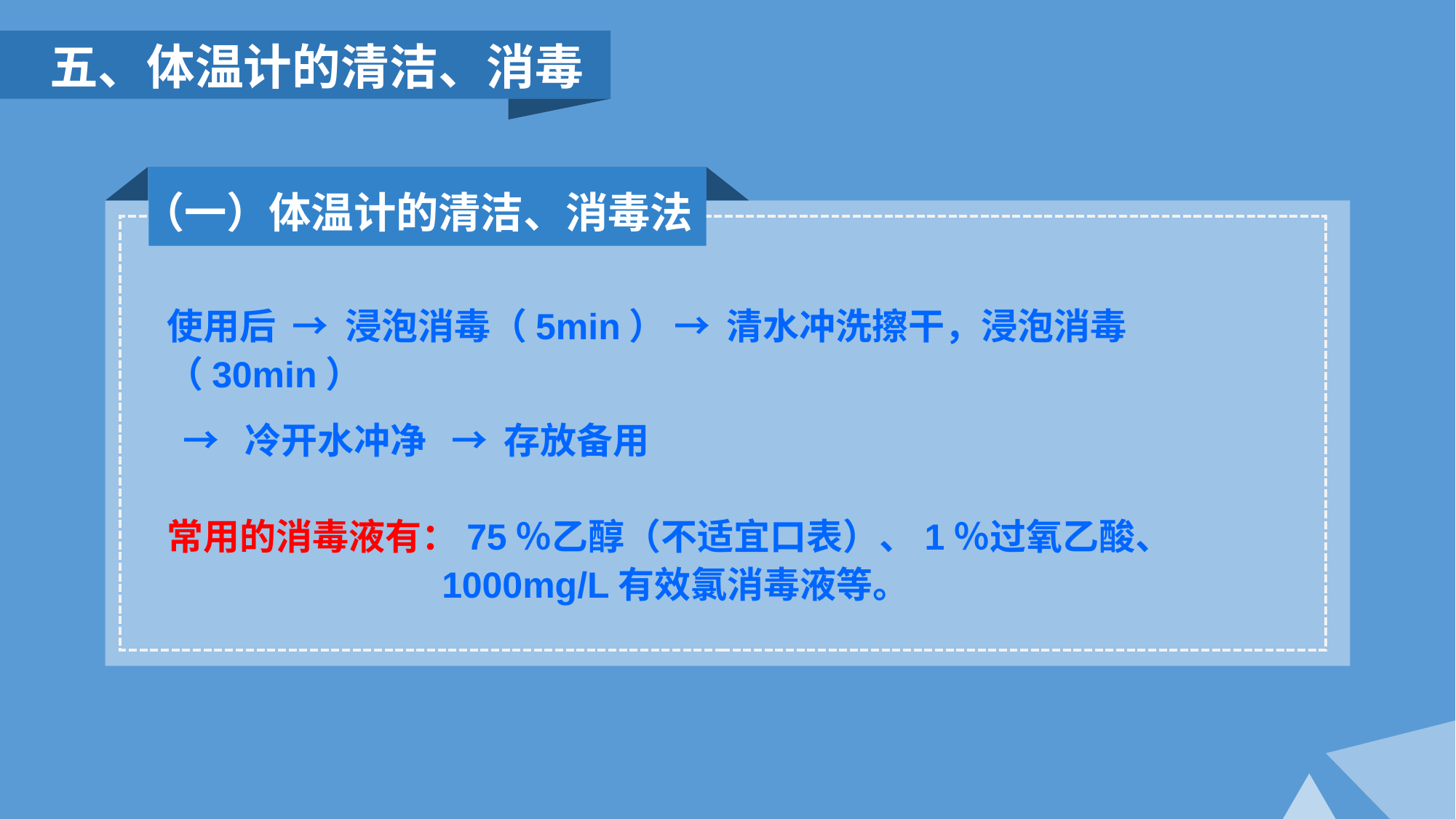

五、体温计的清洁、消毒

（一）体温计的清洁、消毒法

使用后  →  浸泡消毒（5min） →  清水冲洗擦干，浸泡消毒（30min）
  →  冷开水冲净   →  存放备用

常用的消毒液有：75％乙醇（不适宜口表）、1％过氧乙酸、
                           1000mg/L有效氯消毒液等。